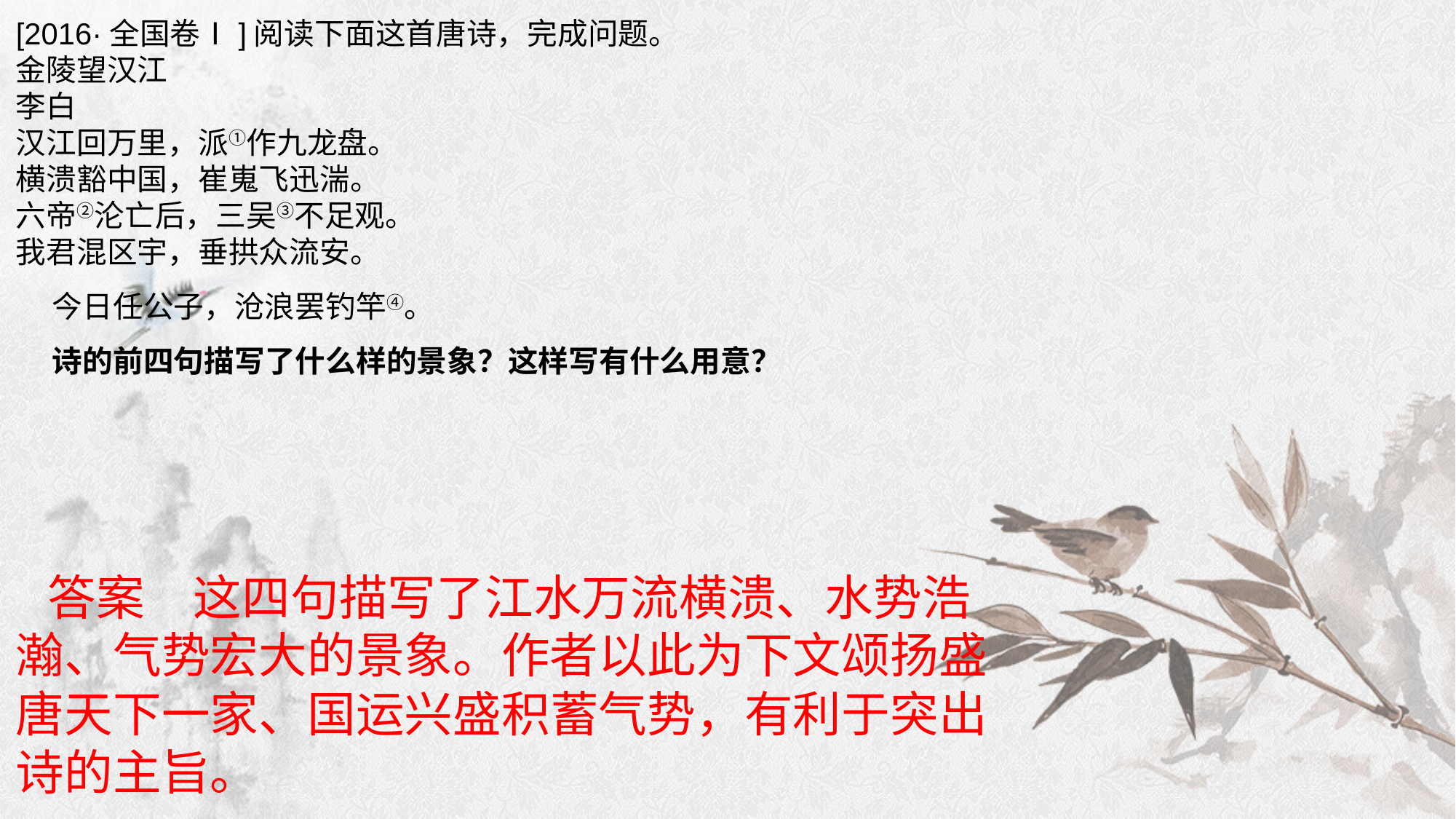

[2016·全国卷Ⅰ]阅读下面这首唐诗，完成问题。金陵望汉江李白汉江回万里，派①作九龙盘。横溃豁中国，崔嵬飞迅湍。六帝②沦亡后，三吴③不足观。我君混区宇，垂拱众流安。今日任公子，沧浪罢钓竿④。
诗的前四句描写了什么样的景象？这样写有什么用意？
答案　这四句描写了江水万流横溃、水势浩瀚、气势宏大的景象。作者以此为下文颂扬盛唐天下一家、国运兴盛积蓄气势，有利于突出诗的主旨。